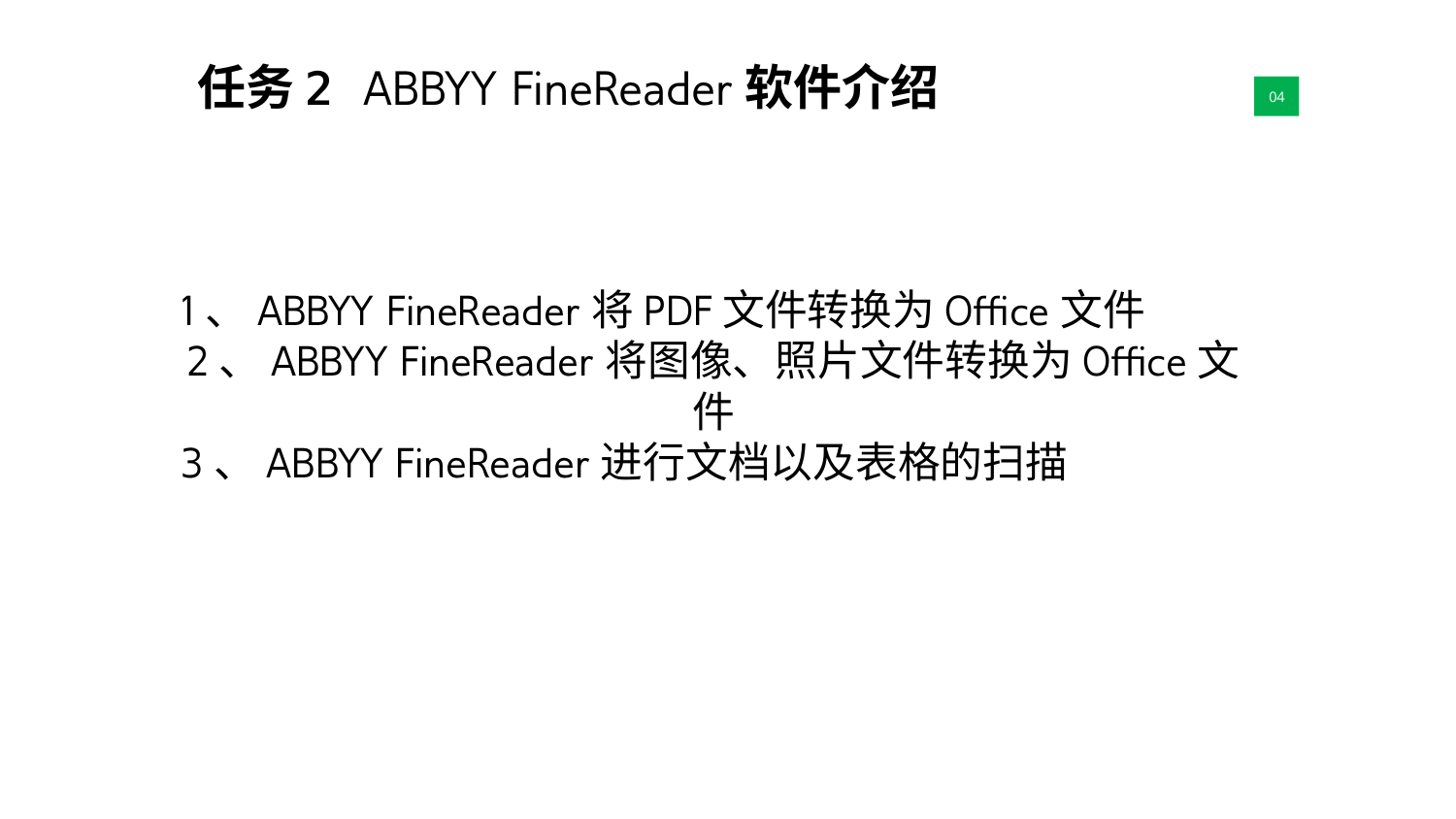

任务2  ABBYY FineReader软件介绍

01
04
1、ABBYY FineReader将PDF文件转换为Office文件
2、ABBYY FineReader将图像、照片文件转换为Office文件
3、ABBYY FineReader进行文档以及表格的扫描
Respect for the Natural Environment

Respect & Best Service for our Customers

Respect & Insurance for all Employees